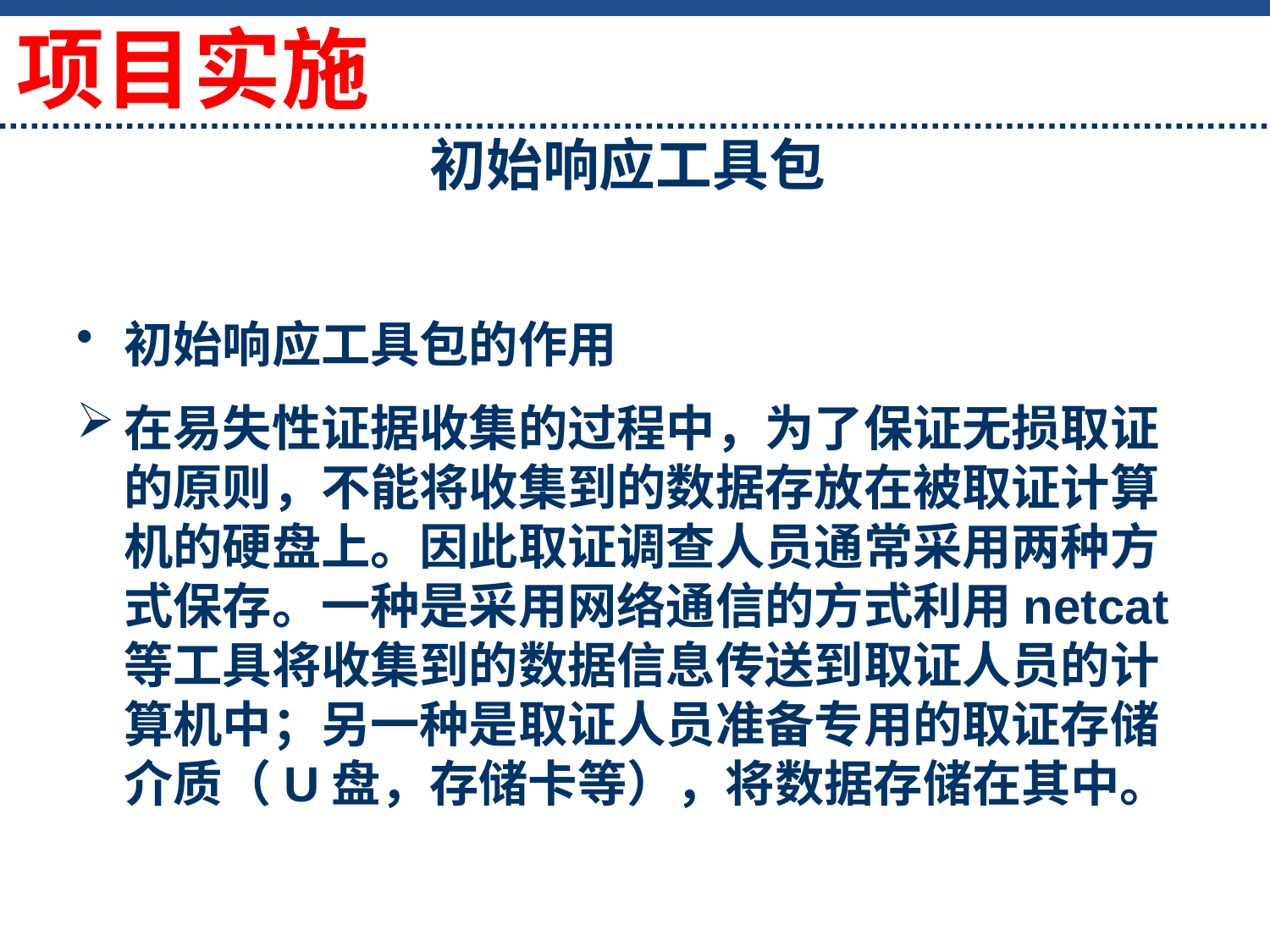

初始响应工具包
项目实施
初始响应工具包的作用
在易失性证据收集的过程中，为了保证无损取证的原则，不能将收集到的数据存放在被取证计算机的硬盘上。因此取证调查人员通常采用两种方式保存。一种是采用网络通信的方式利用netcat等工具将收集到的数据信息传送到取证人员的计算机中；另一种是取证人员准备专用的取证存储介质（U盘，存储卡等），将数据存储在其中。